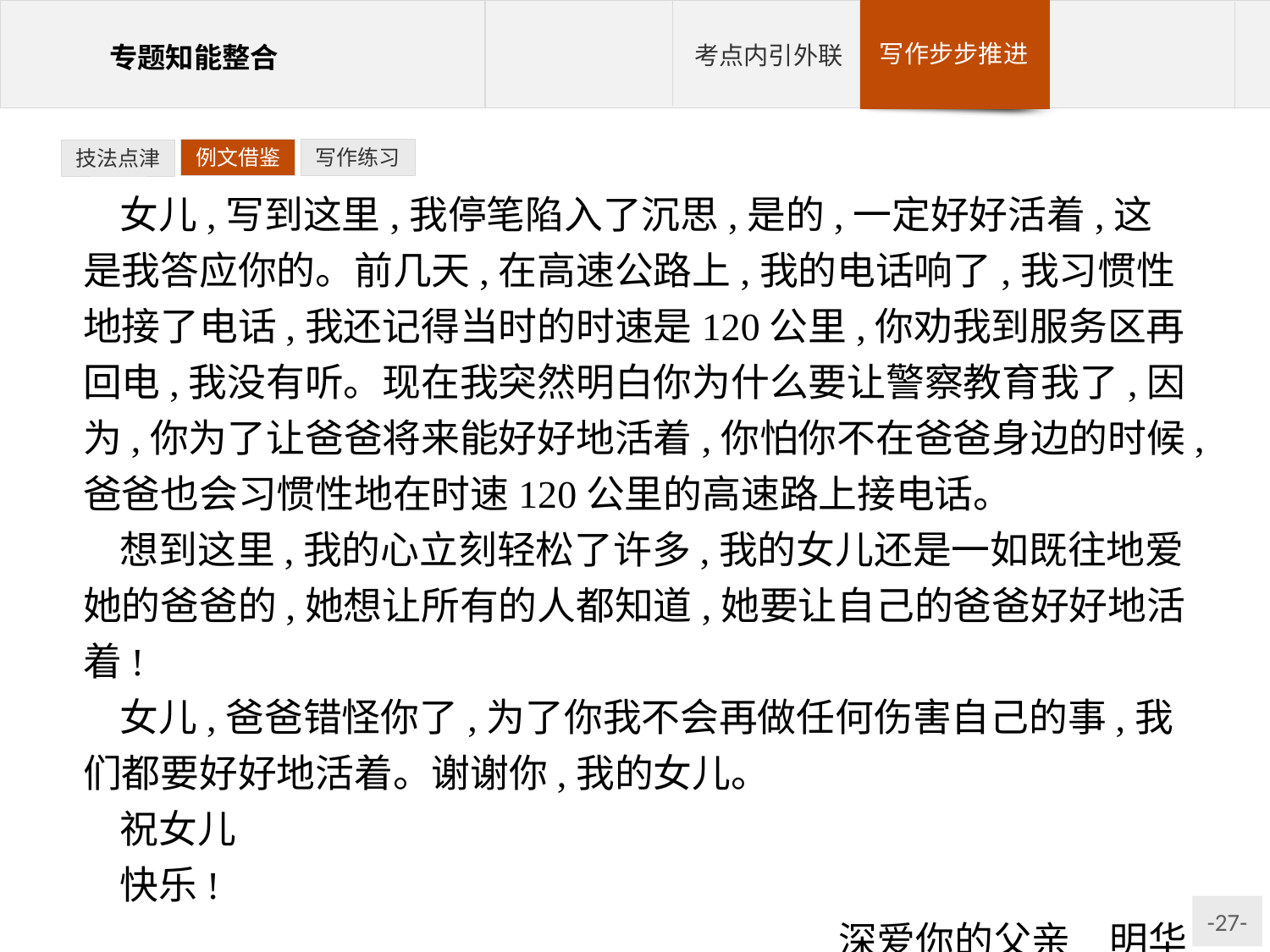

例文借鉴
写作练习
技法点津
女儿,写到这里,我停笔陷入了沉思,是的,一定好好活着,这是我答应你的。前几天,在高速公路上,我的电话响了,我习惯性地接了电话,我还记得当时的时速是120公里,你劝我到服务区再回电,我没有听。现在我突然明白你为什么要让警察教育我了,因为,你为了让爸爸将来能好好地活着,你怕你不在爸爸身边的时候,爸爸也会习惯性地在时速120公里的高速路上接电话。
想到这里,我的心立刻轻松了许多,我的女儿还是一如既往地爱她的爸爸的,她想让所有的人都知道,她要让自己的爸爸好好地活着!
女儿,爸爸错怪你了,为了你我不会再做任何伤害自己的事,我们都要好好地活着。谢谢你,我的女儿。
祝女儿
快乐!
深爱你的父亲　明华